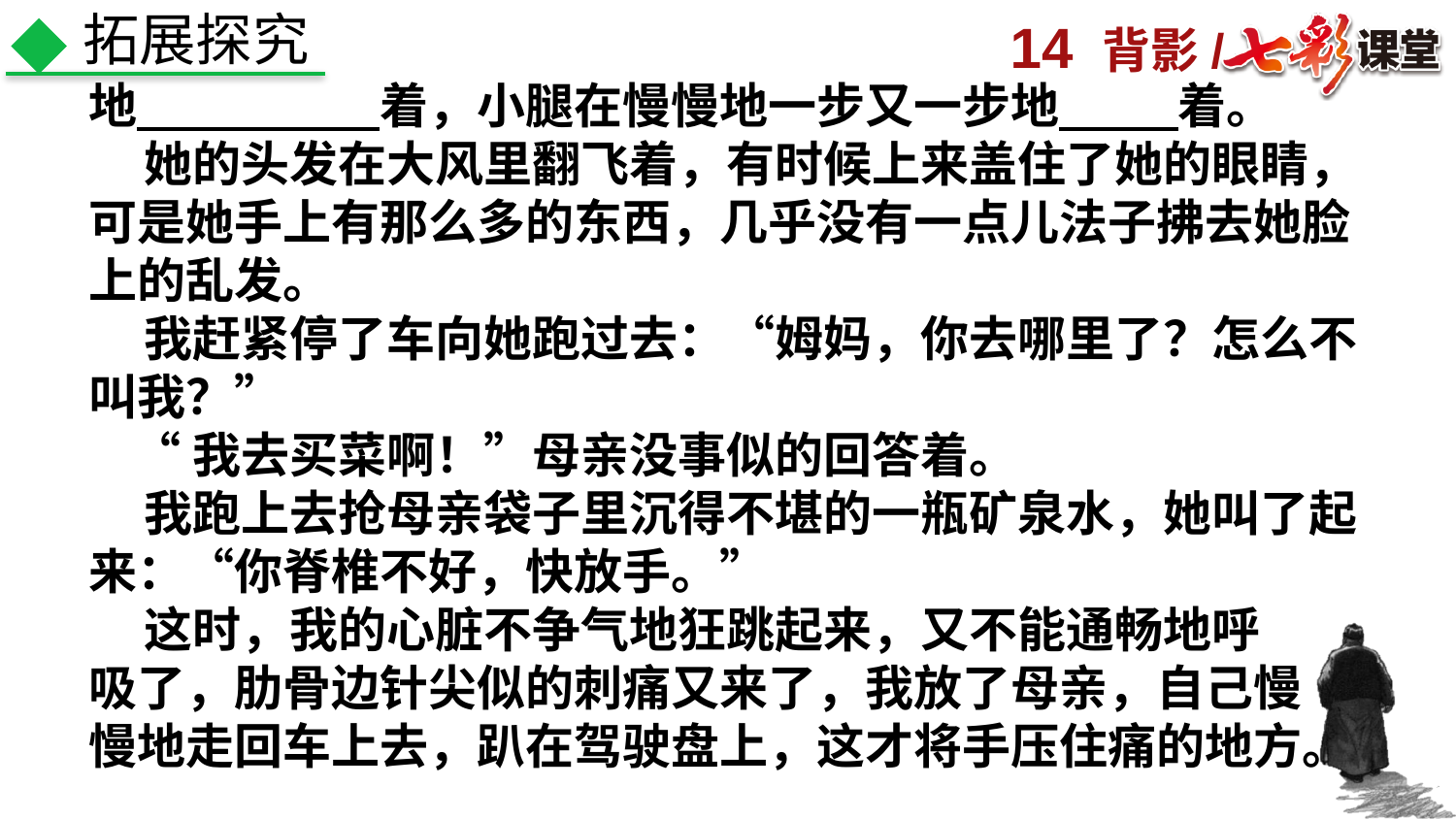

拓展探究

地　　　　　着，小腿在慢慢地一步又一步地  　　着。
    她的头发在大风里翻飞着，有时候上来盖住了她的眼睛，可是她手上有那么多的东西，几乎没有一点儿法子拂去她脸上的乱发。
    我赶紧停了车向她跑过去：“姆妈，你去哪里了？怎么不叫我？”
    “我去买菜啊！”母亲没事似的回答着。
    我跑上去抢母亲袋子里沉得不堪的一瓶矿泉水，她叫了起来：“你脊椎不好，快放手。”
    这时，我的心脏不争气地狂跳起来，又不能通畅地呼
吸了，肋骨边针尖似的刺痛又来了，我放了母亲，自己慢
慢地走回车上去，趴在驾驶盘上，这才将手压住痛的地方。